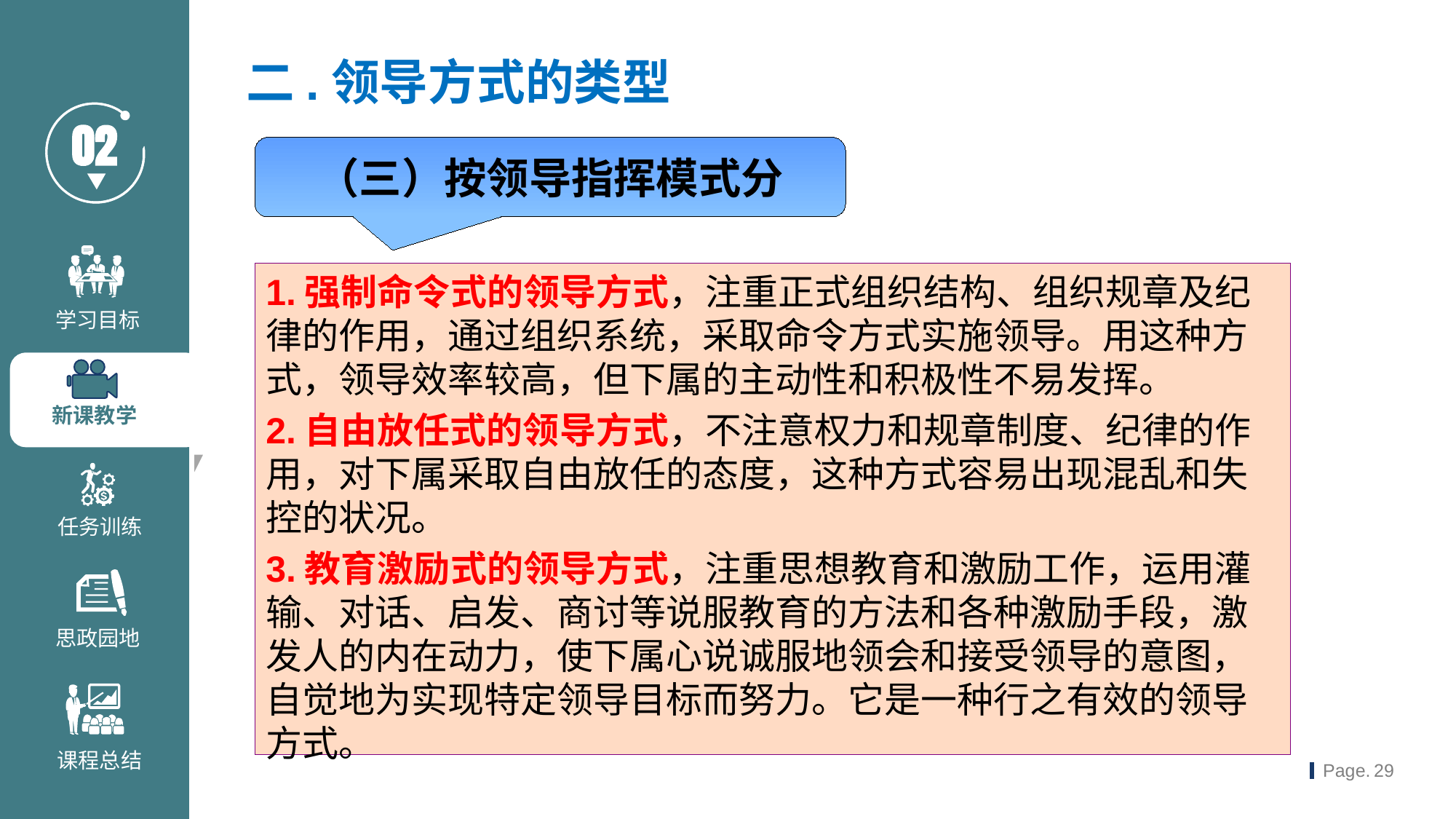

二.领导方式的类型
（三）按领导指挥模式分
1.强制命令式的领导方式，注重正式组织结构、组织规章及纪律的作用，通过组织系统，采取命令方式实施领导。用这种方式，领导效率较高，但下属的主动性和积极性不易发挥。
2.自由放任式的领导方式，不注意权力和规章制度、纪律的作用，对下属采取自由放任的态度，这种方式容易出现混乱和失控的状况。
3.教育激励式的领导方式，注重思想教育和激励工作，运用灌输、对话、启发、商讨等说服教育的方法和各种激励手段，激发人的内在动力，使下属心说诚服地领会和接受领导的意图，自觉地为实现特定领导目标而努力。它是一种行之有效的领导方式。